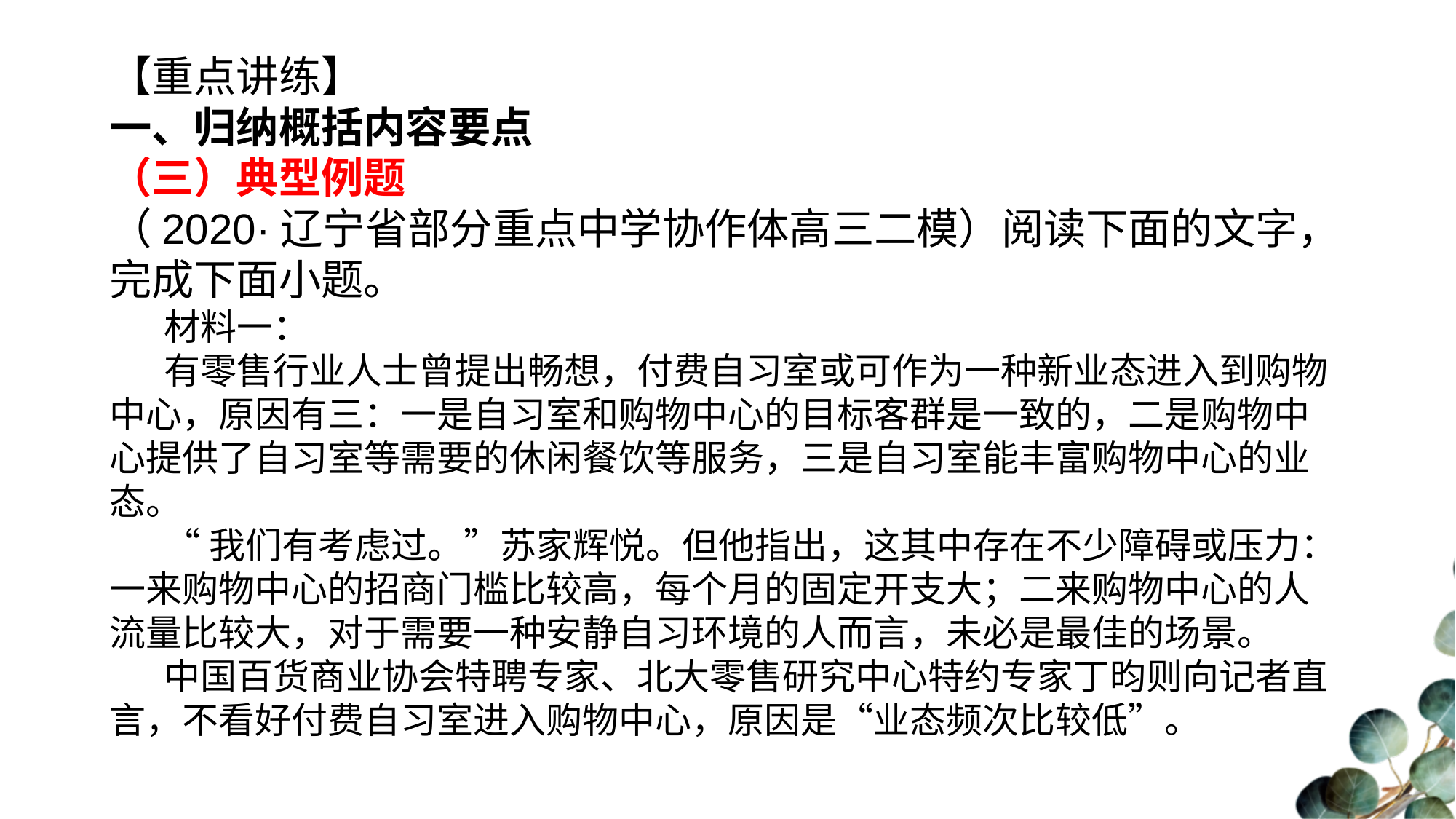

【重点讲练】
一、归纳概括内容要点
（三）典型例题
（2020·辽宁省部分重点中学协作体高三二模）阅读下面的文字，完成下面小题。
材料一：
有零售行业人士曾提出畅想，付费自习室或可作为一种新业态进入到购物中心，原因有三：一是自习室和购物中心的目标客群是一致的，二是购物中心提供了自习室等需要的休闲餐饮等服务，三是自习室能丰富购物中心的业态。
“我们有考虑过。”苏家辉悦。但他指出，这其中存在不少障碍或压力：一来购物中心的招商门槛比较高，每个月的固定开支大；二来购物中心的人流量比较大，对于需要一种安静自习环境的人而言，未必是最佳的场景。
中国百货商业协会特聘专家、北大零售研究中心特约专家丁昀则向记者直言，不看好付费自习室进入购物中心，原因是“业态频次比较低”。